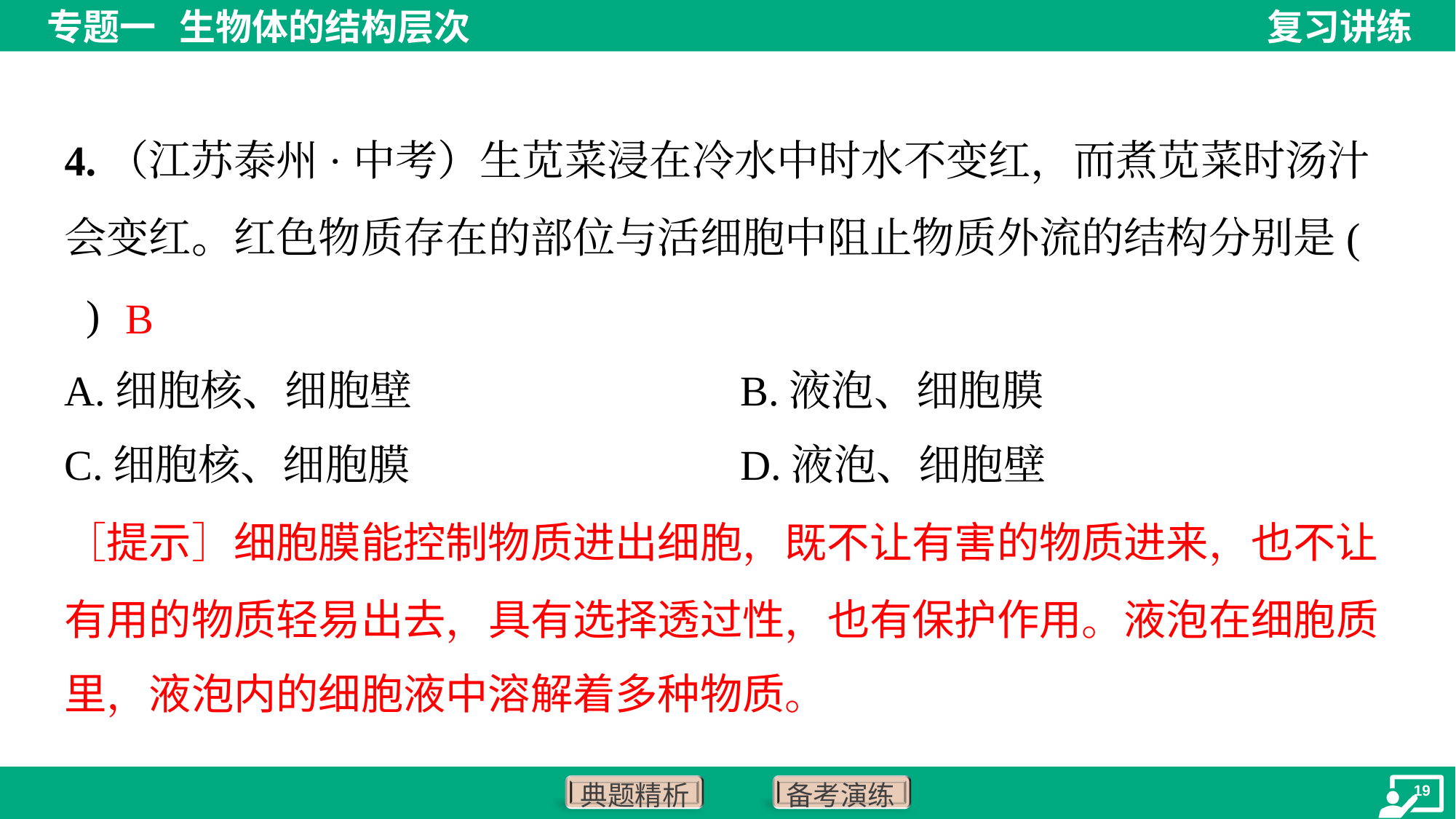

4.（江苏泰州·中考）生苋菜浸在冷水中时水不变红，而煮苋菜时汤汁会变红。红色物质存在的部位与活细胞中阻止物质外流的结构分别是(     )
B
A.细胞核、细胞壁	B.液泡、细胞膜
C.细胞核、细胞膜	D.液泡、细胞壁
［提示］细胞膜能控制物质进出细胞，既不让有害的物质进来，也不让
有用的物质轻易出去，具有选择透过性，也有保护作用。液泡在细胞质
里，液泡内的细胞液中溶解着多种物质。